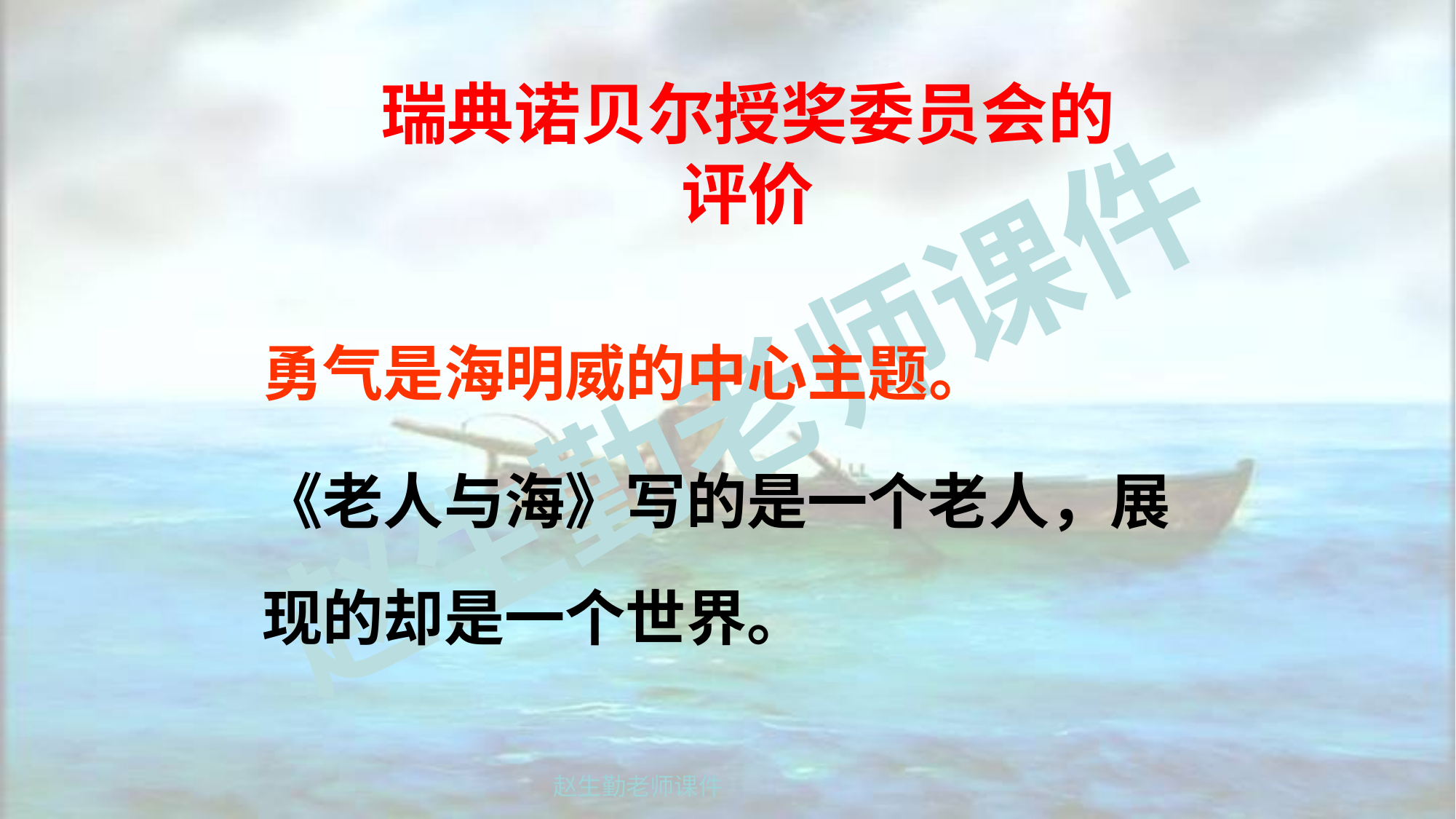

瑞典诺贝尔授奖委员会的
评价
勇气是海明威的中心主题。
《老人与海》写的是一个老人，展现的却是一个世界。
赵生勤老师课件